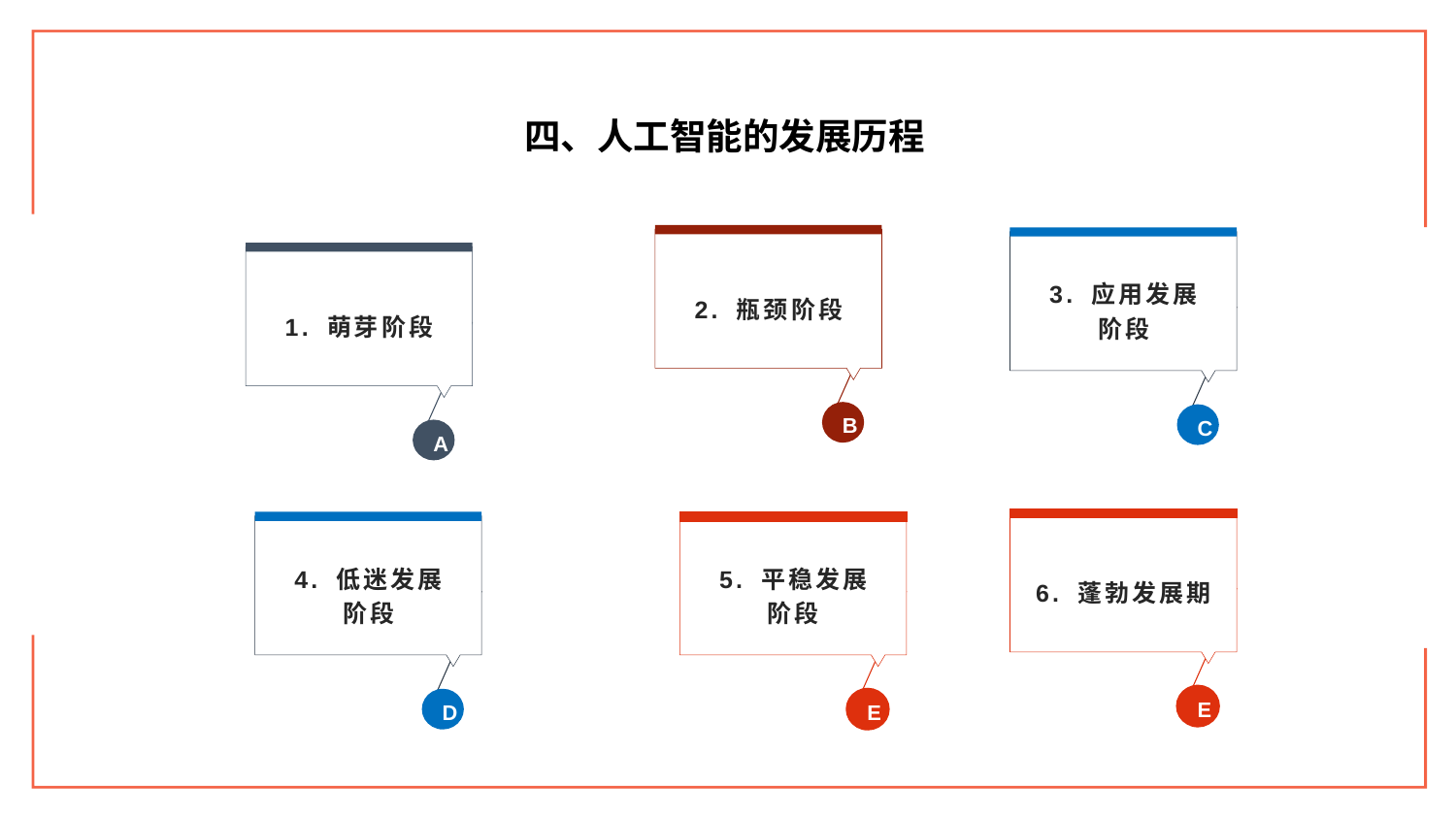

四、人工智能的发展历程

2. 瓶颈阶段
B

3. 应用发展
阶段
C

1. 萌芽阶段
A

6. 蓬勃发展期
E

4. 低迷发展
阶段
D

5. 平稳发展
阶段
E